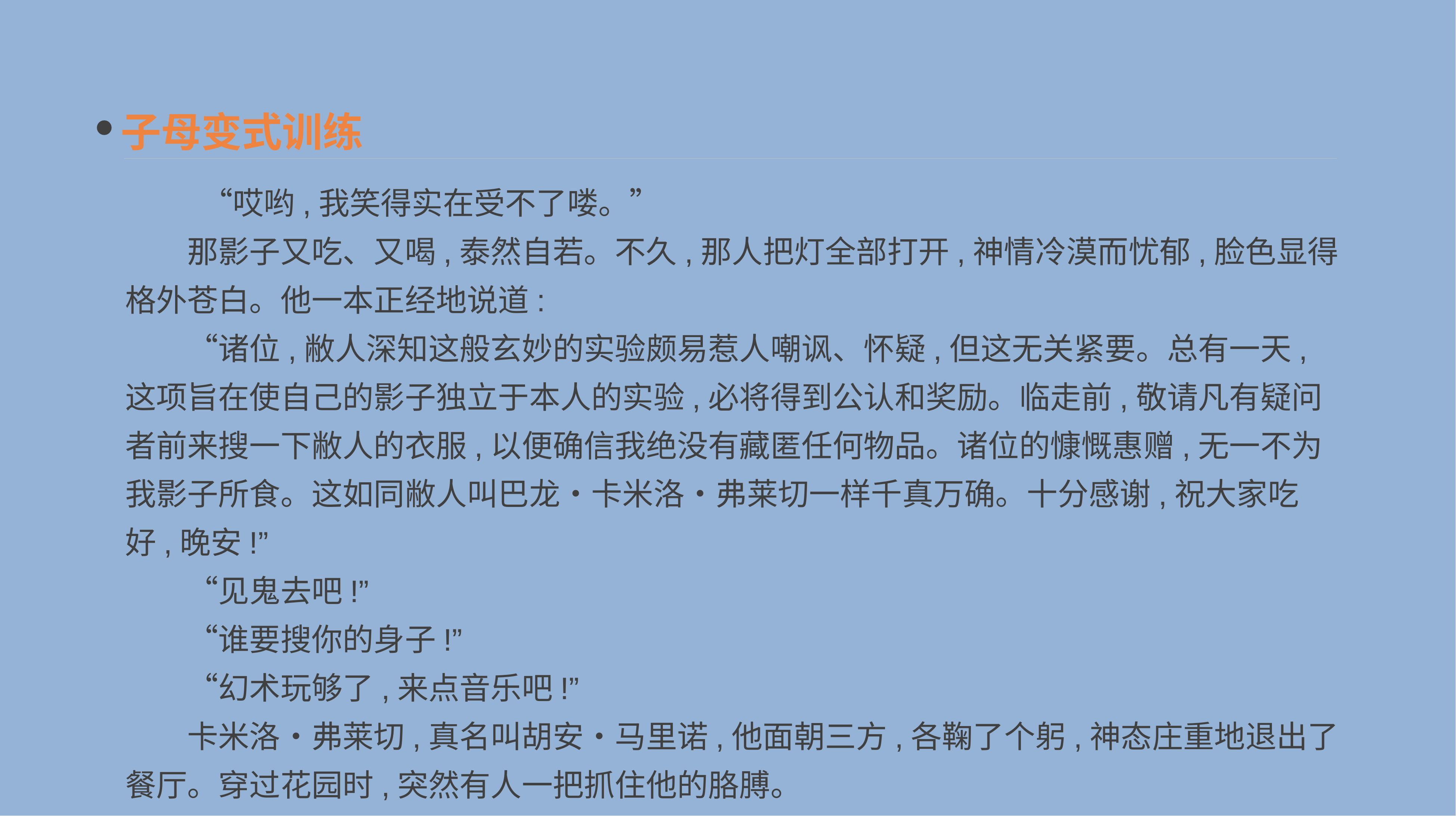

子母变式训练

 　　“哎哟,我笑得实在受不了喽。”
　　那影子又吃、又喝,泰然自若。不久,那人把灯全部打开,神情冷漠而忧郁,脸色显得格外苍白。他一本正经地说道:
　　“诸位,敝人深知这般玄妙的实验颇易惹人嘲讽、怀疑,但这无关紧要。总有一天,这项旨在使自己的影子独立于本人的实验,必将得到公认和奖励。临走前,敬请凡有疑问者前来搜一下敝人的衣服,以便确信我绝没有藏匿任何物品。诸位的慷慨惠赠,无一不为我影子所食。这如同敝人叫巴龙•卡米洛•弗莱切一样千真万确。十分感谢,祝大家吃好,晚安!”
　　“见鬼去吧!”
　　“谁要搜你的身子!”
　　“幻术玩够了,来点音乐吧!”
　　卡米洛•弗莱切,真名叫胡安•马里诺,他面朝三方,各鞠了个躬,神态庄重地退出了餐厅。穿过花园时,突然有人一把抓住他的胳膊。